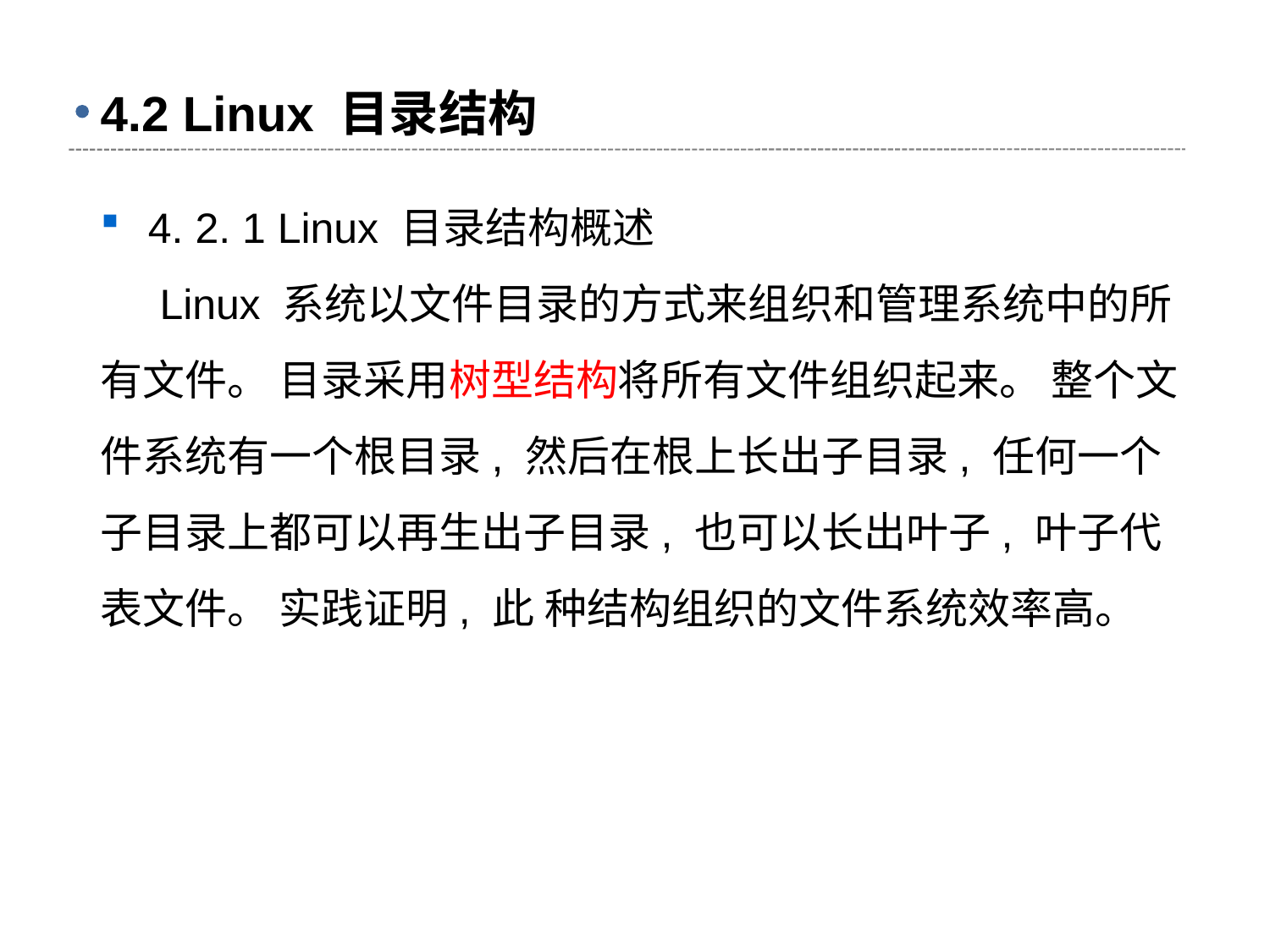

# 4.2 Linux 目录结构
4. 2. 1 Linux 目录结构概述
     Linux 系统以文件目录的方式来组织和管理系统中的所有文件。 目录采用树型结构将所有文件组织起来。 整个文件系统有一个根目录, 然后在根上长出子目录, 任何一个子目录上都可以再生出子目录, 也可以长出叶子, 叶子代表文件。 实践证明, 此 种结构组织的文件系统效率高。